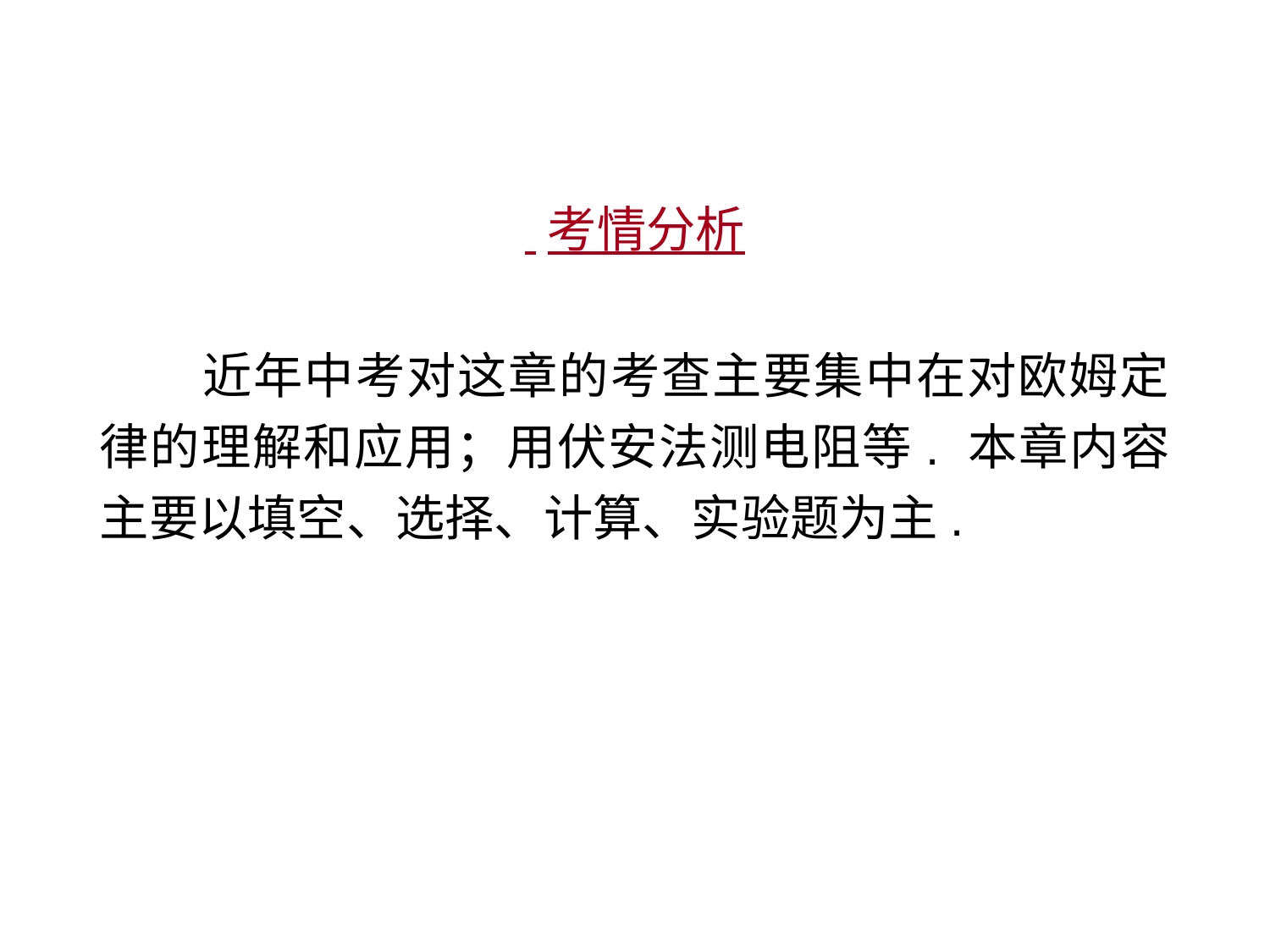

考情分析
近年中考对这章的考查主要集中在对欧姆定律的理解和应用；用伏安法测电阻等. 本章内容主要以填空、选择、计算、实验题为主.